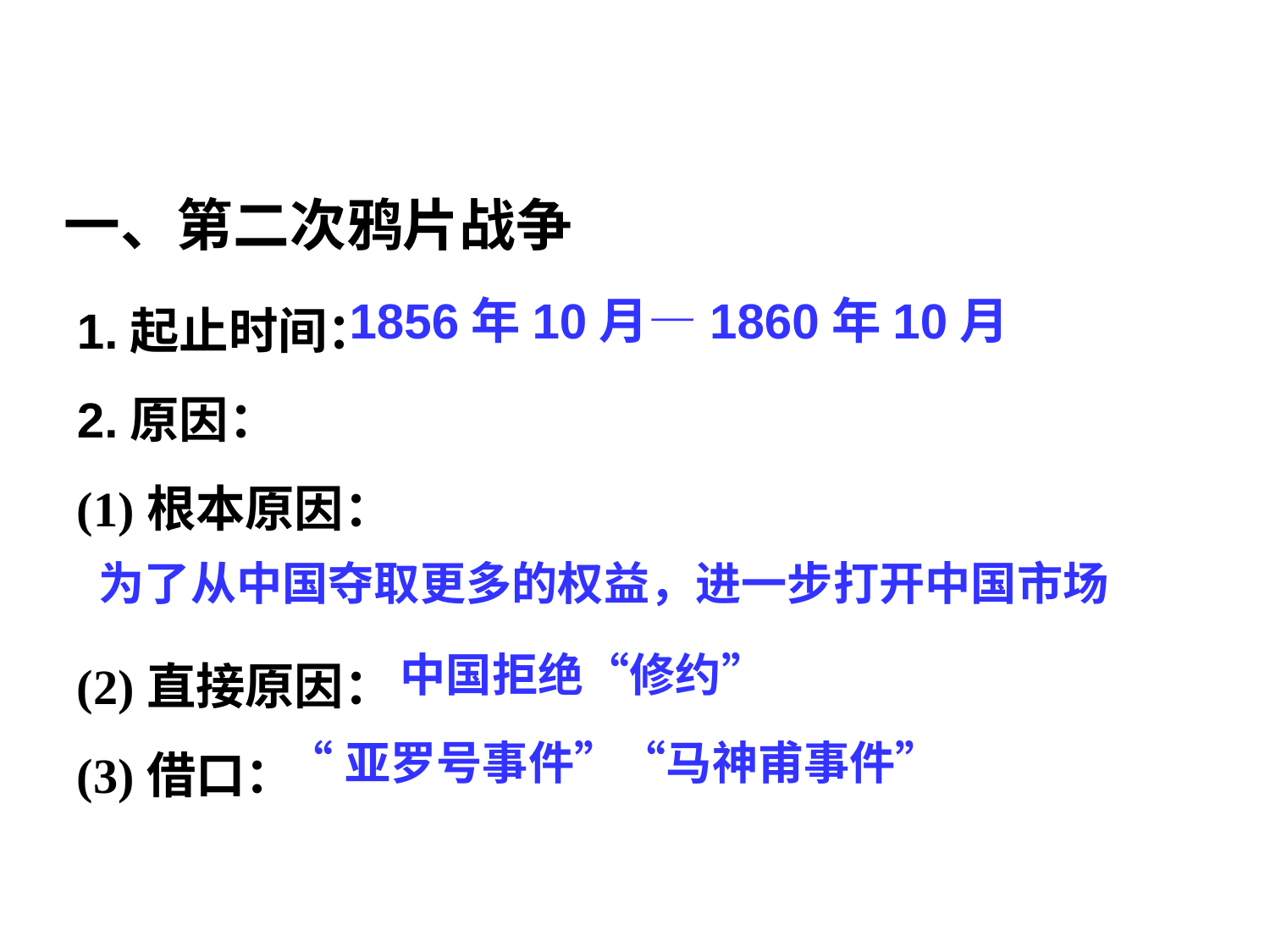

一、第二次鸦片战争
1.起止时间：
2.原因：
(1)根本原因：

(2)直接原因：
(3)借口：
1856年10月—1860年10月
为了从中国夺取更多的权益，进一步打开中国市场
中国拒绝“修约”
“亚罗号事件”“马神甫事件”